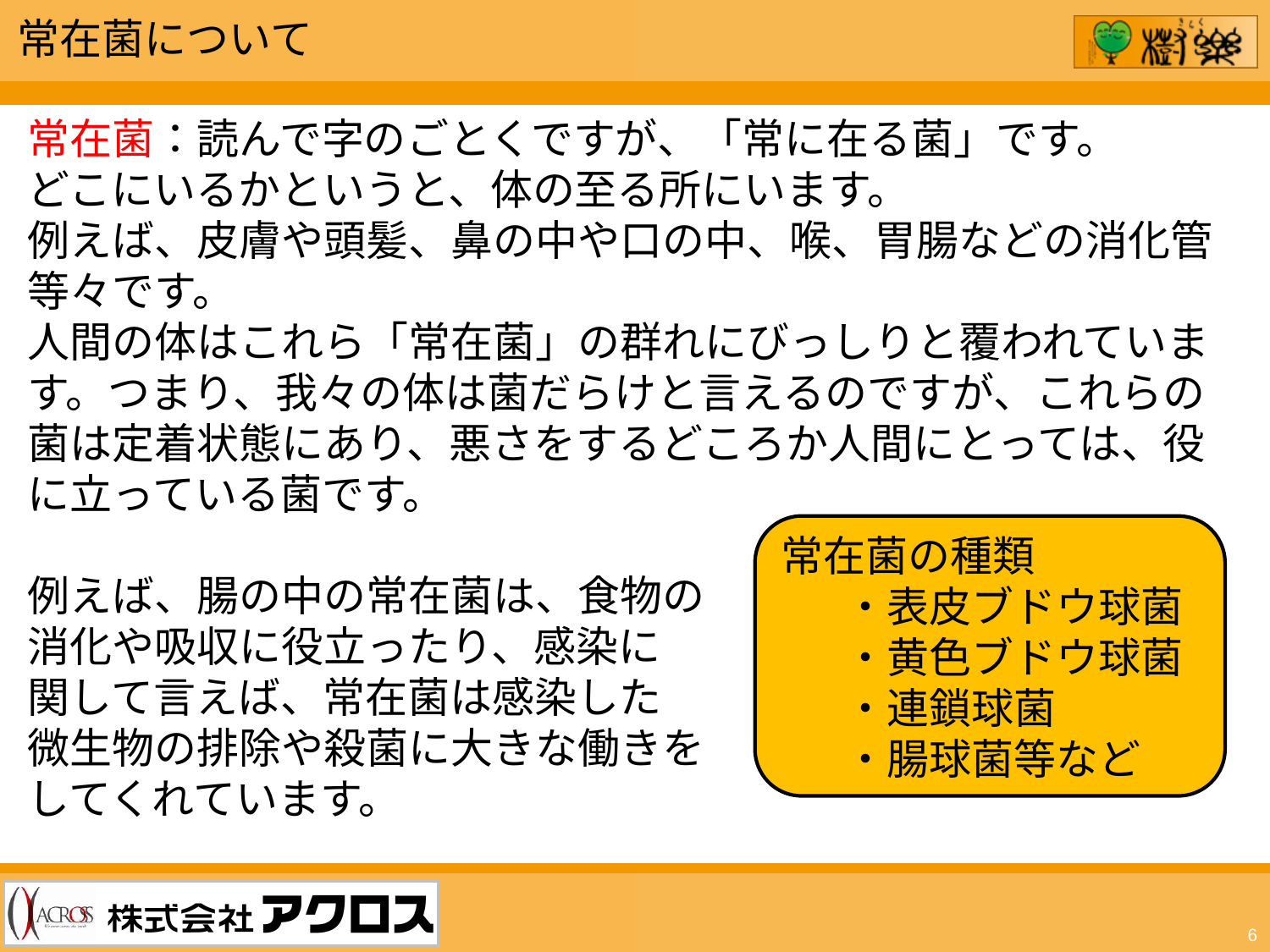

常在菌について
常在菌：読んで字のごとくですが、「常に在る菌」です。
どこにいるかというと、体の至る所にいます。
例えば、皮膚や頭髪、鼻の中や口の中、喉、胃腸などの消化管等々です。
人間の体はこれら「常在菌」の群れにびっしりと覆われています。つまり、我々の体は菌だらけと言えるのですが、これらの菌は定着状態にあり、悪さをするどころか人間にとっては、役に立っている菌です。

例えば、腸の中の常在菌は、食物の
消化や吸収に役立ったり、感染に
関して言えば、常在菌は感染した
微生物の排除や殺菌に大きな働きを
してくれています。
常在菌の種類
・表皮ブドウ球菌
・黄色ブドウ球菌
・連鎖球菌
・腸球菌等など
6